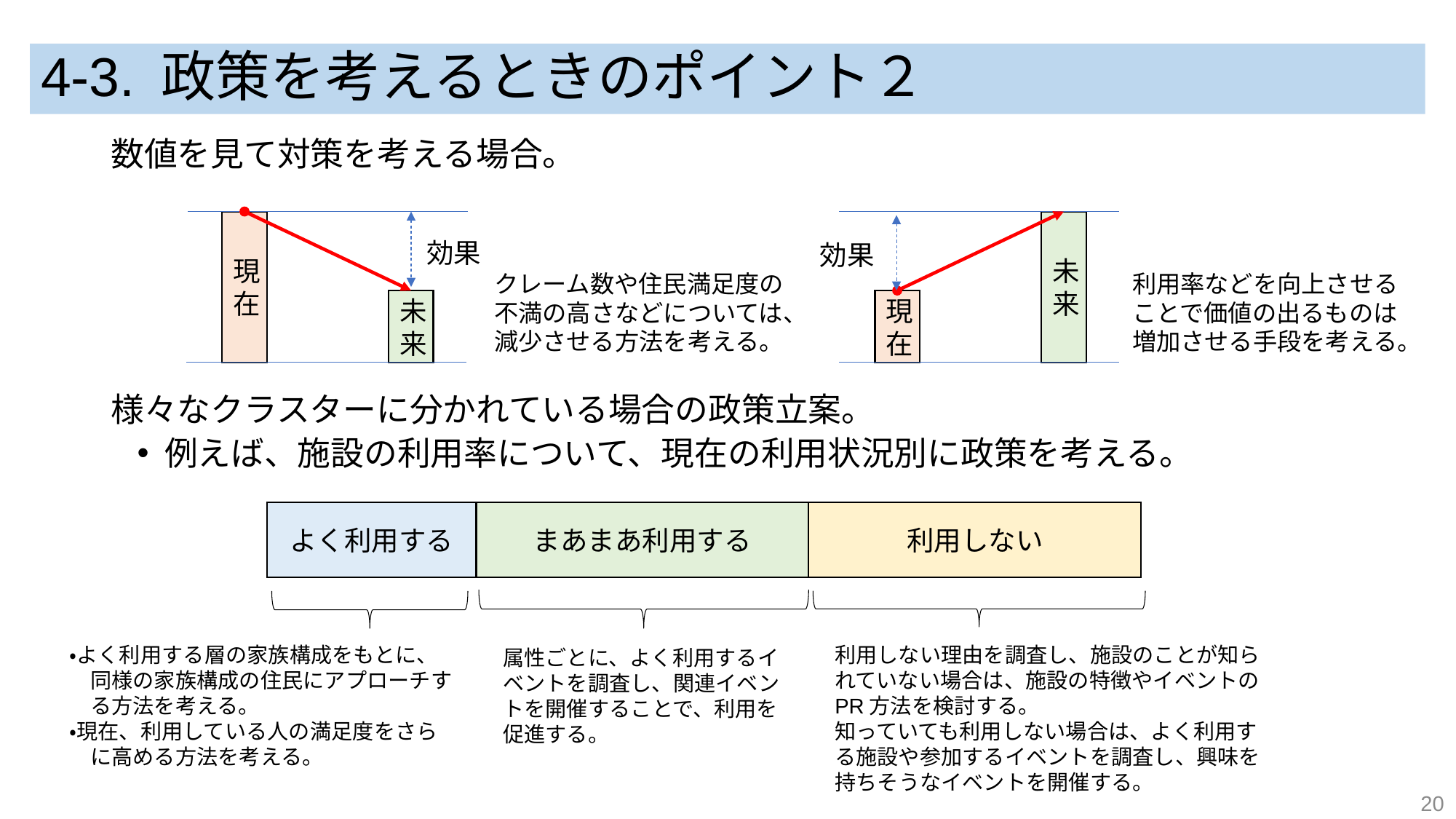

# 4-3. 政策を考えるときのポイント２
数値を見て対策を考える場合。

様々なクラスターに分かれている場合の政策立案。
例えば、施設の利用率について、現在の利用状況別に政策を考える。
現在
未来
効果
効果
クレーム数や住民満足度の不満の高さなどについては、減少させる方法を考える。
利用率などを向上させることで価値の出るものは
増加させる手段を考える。
未来
現在

よく利用する
まあまあ利用する
利用しない

・よく利用する層の家族構成をもとに、同様の家族構成の住民にアプローチする方法を考える。
・現在、利用している人の満足度をさらに高める方法を考える。
利用しない理由を調査し、施設のことが知られていない場合は、施設の特徴やイベントのPR方法を検討する。
知っていても利用しない場合は、よく利用する施設や参加するイベントを調査し、興味を持ちそうなイベントを開催する。
属性ごとに、よく利用するイベントを調査し、関連イベントを開催することで、利用を促進する。
20